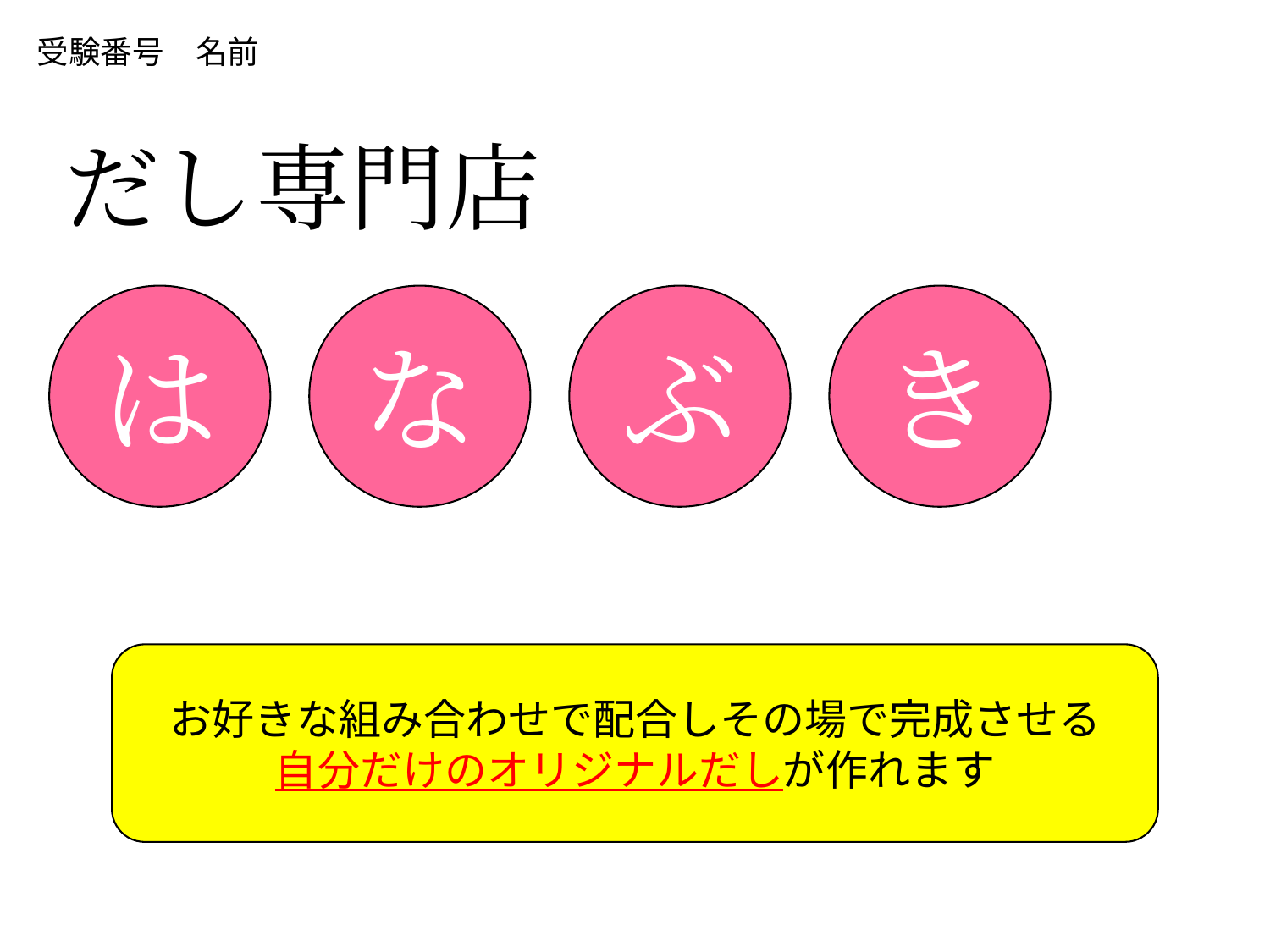

受験番号　名前
だし専門店
は
な
ぶ
き

お好きな組み合わせで配合しその場で完成させる
自分だけのオリジナルだしが作れます